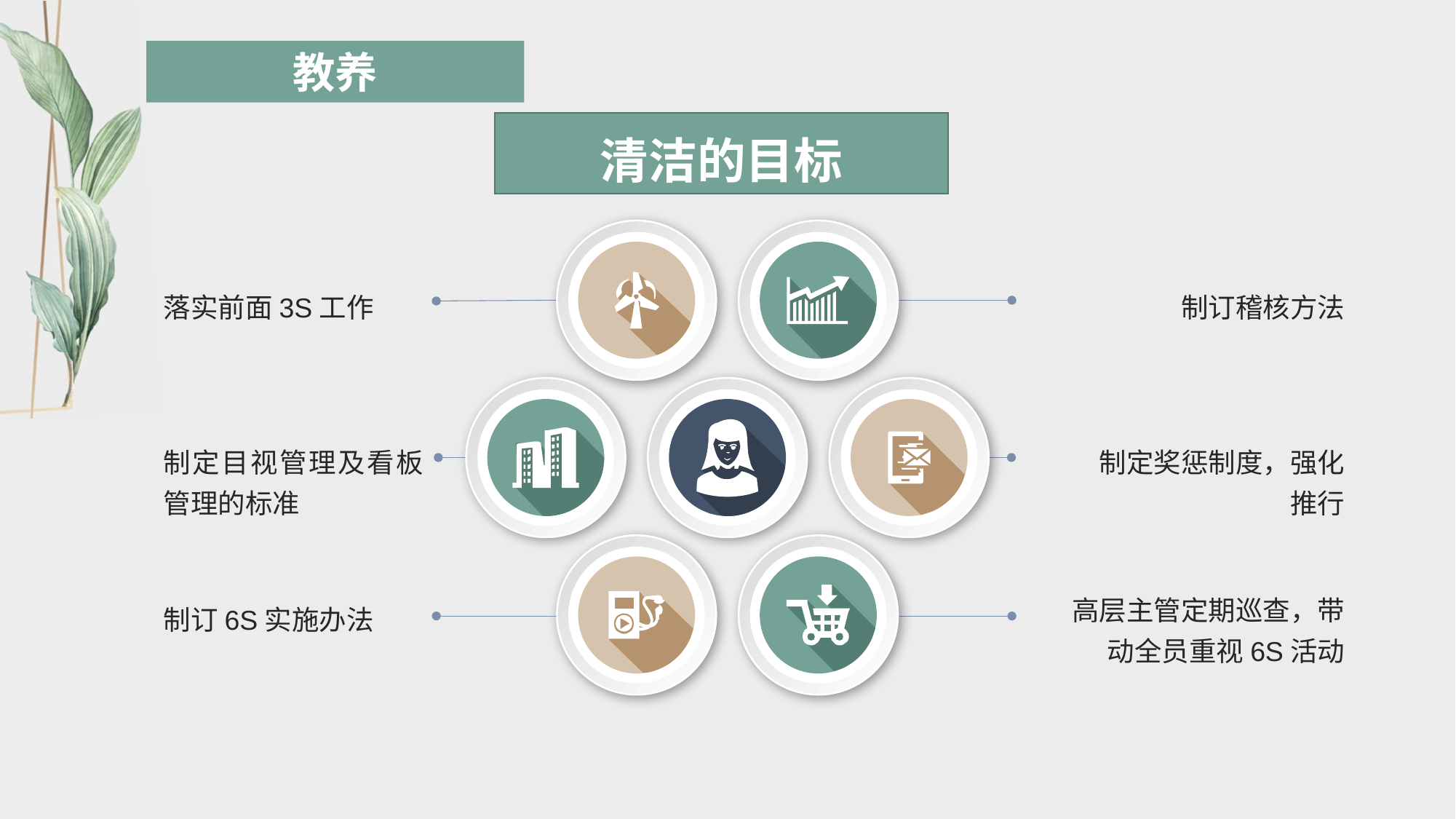

清洁的目标

落实前面3S工作
制订稽核方法

制定目视管理及看板管理的标准
制定奖惩制度，强化推行

高层主管定期巡查，带动全员重视6S活动

制订6S实施办法